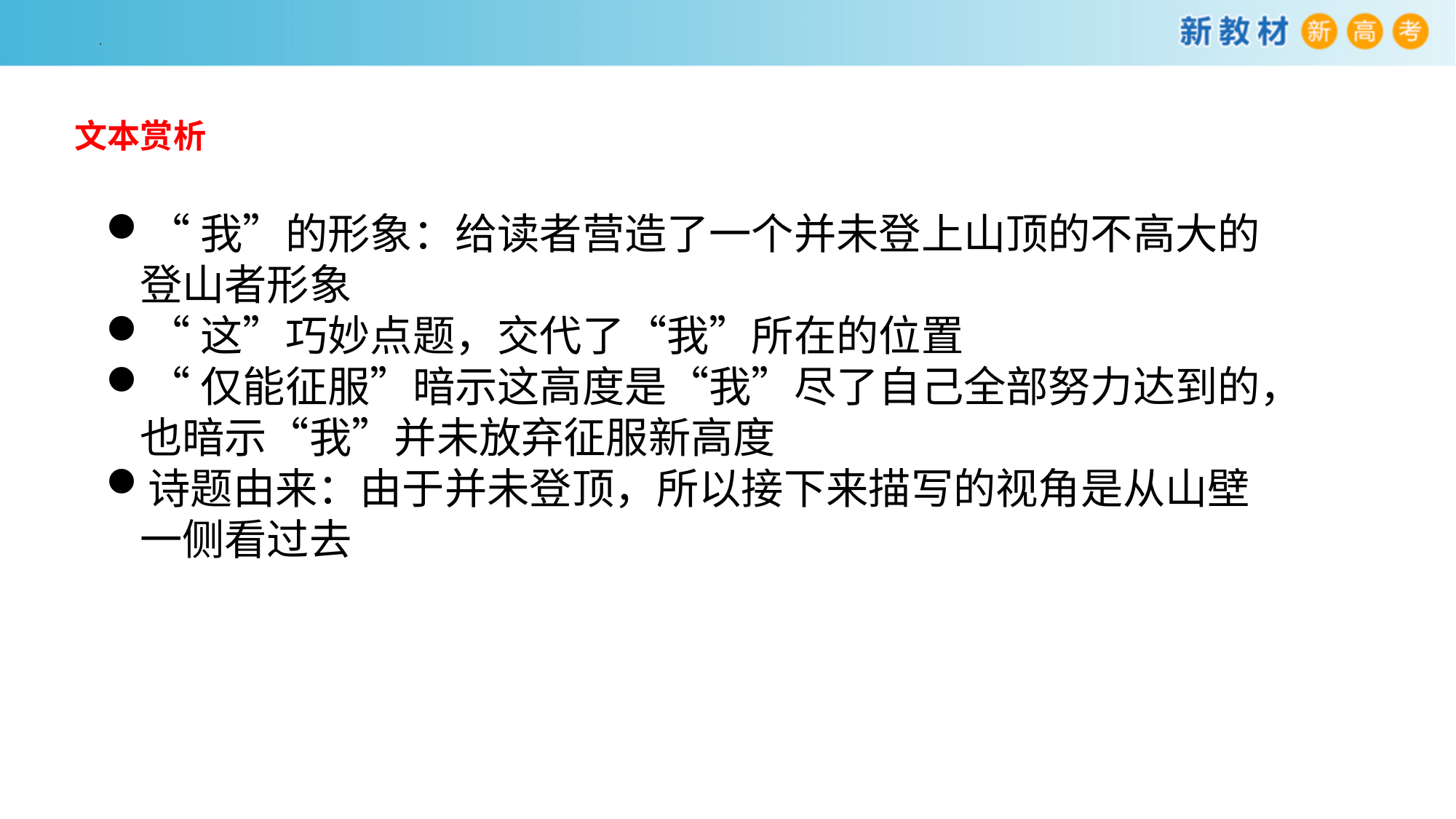

# 文本赏析
“我”的形象：给读者营造了一个并未登上山顶的不高大的登山者形象
“这”巧妙点题，交代了“我”所在的位置
“仅能征服”暗示这高度是“我”尽了自己全部努力达到的，也暗示“我”并未放弃征服新高度
诗题由来：由于并未登顶，所以接下来描写的视角是从山壁一侧看过去